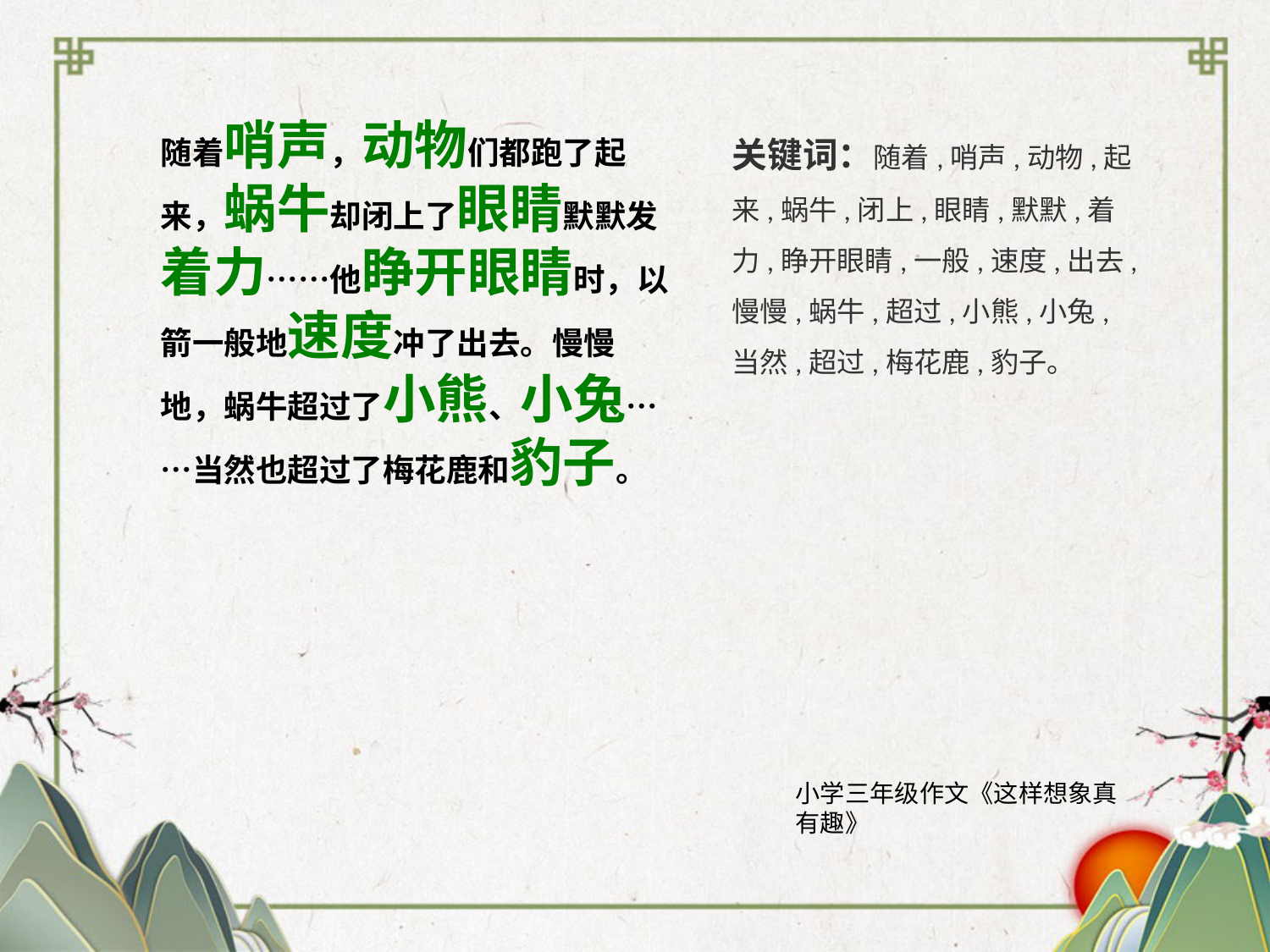

随着哨声，动物们都跑了起来，蜗牛却闭上了眼睛默默发着力……他睁开眼睛时，以箭一般地速度冲了出去。慢慢地，蜗牛超过了小熊、小兔……当然也超过了梅花鹿和豹子。
关键词：随着,哨声,动物,起来,蜗牛,闭上,眼睛,默默,着力,睁开眼睛,一般,速度,出去,慢慢,蜗牛,超过,小熊,小兔,当然,超过,梅花鹿,豹子。
小学三年级作文《这样想象真有趣》